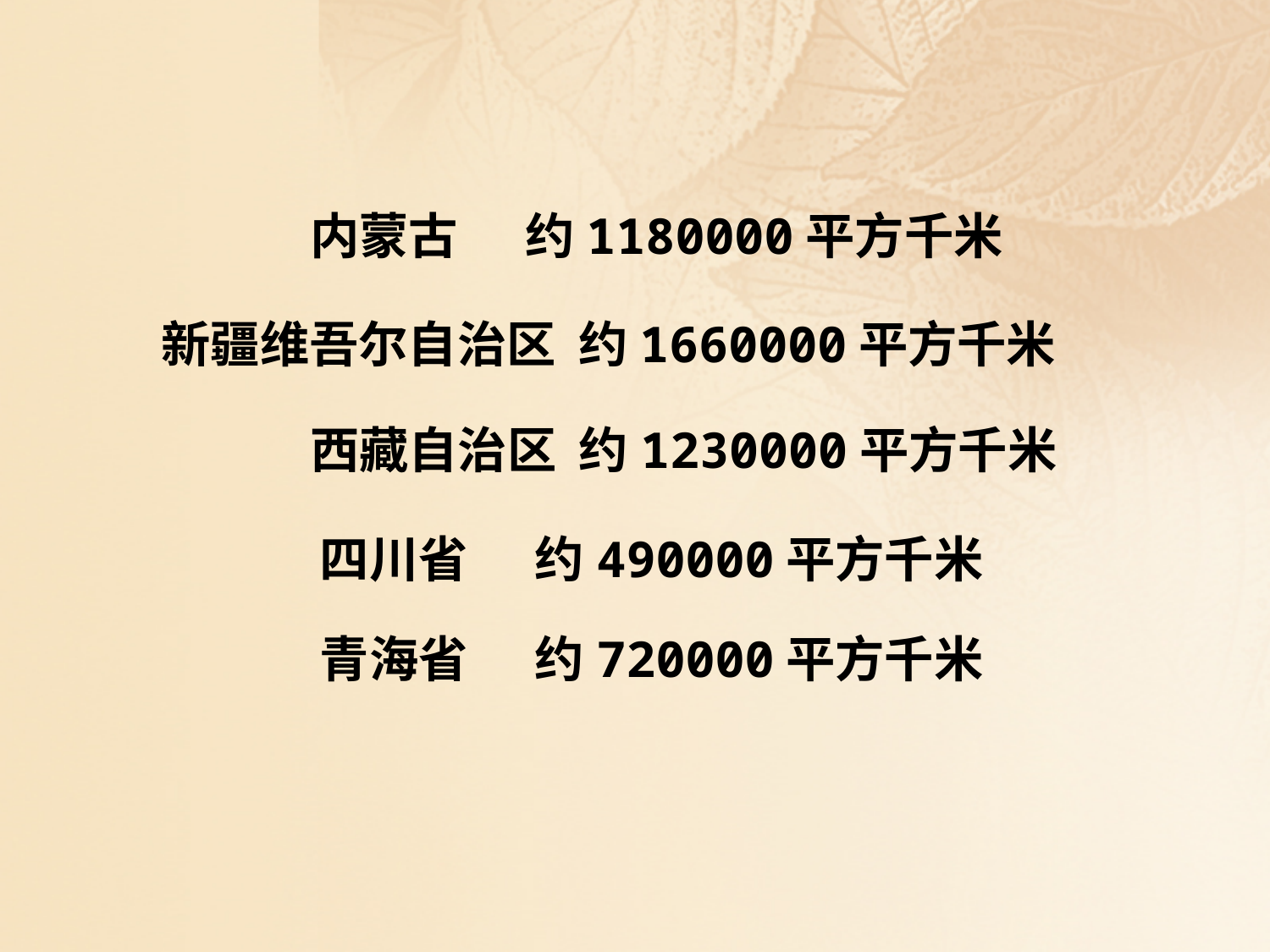

内蒙古      约1180000平方千米
新疆维吾尔自治区  约1660000平方千米
西藏自治区  约1230000平方千米
四川省      约490000平方千米
青海省      约720000平方千米